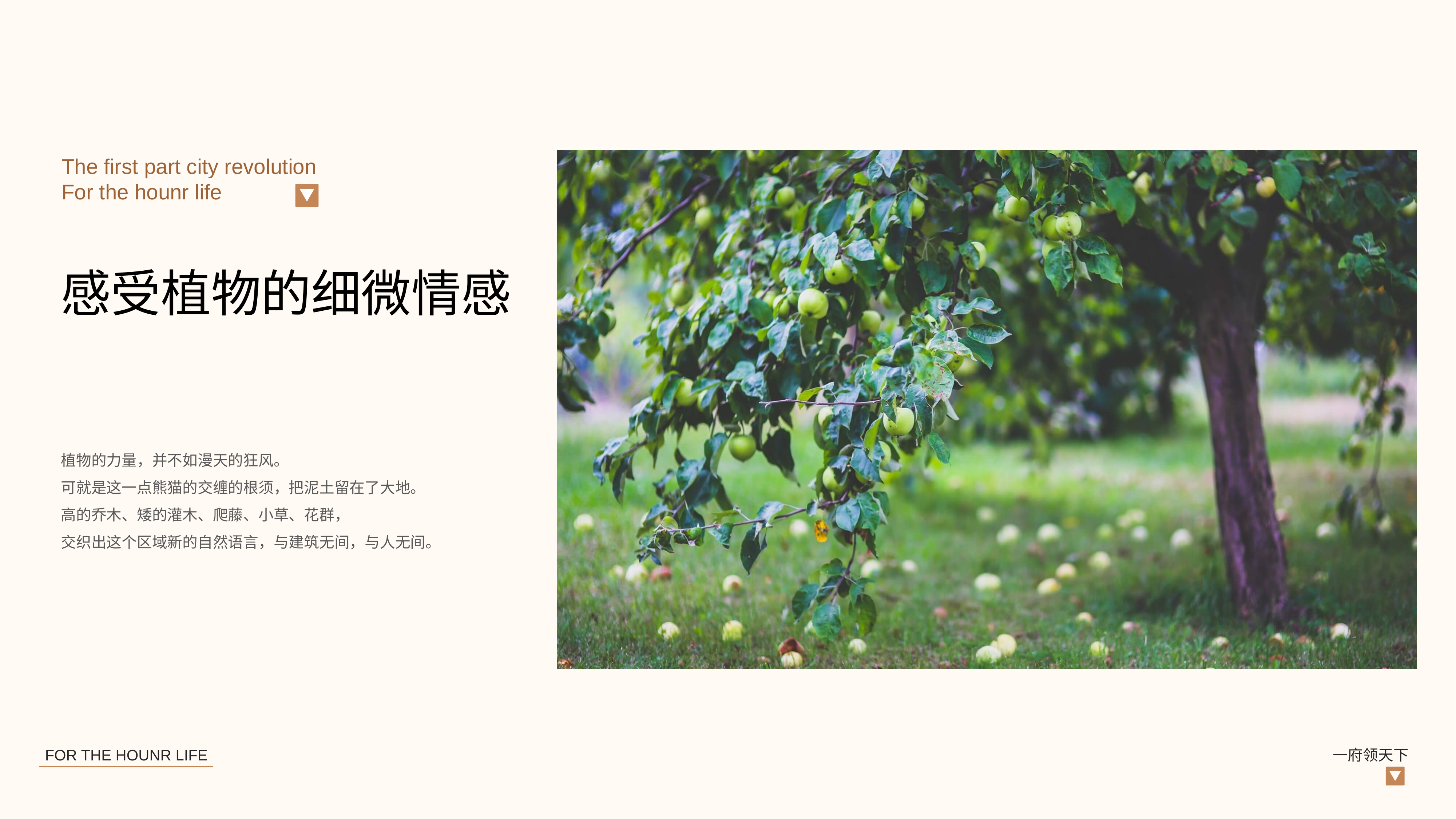

The first part city revolution
For the hounr life

感受植物的细微情感
植物的力量，并不如漫天的狂风。
可就是这一点熊猫的交缠的根须，把泥土留在了大地。
高的乔木、矮的灌木、爬藤、小草、花群，
交织出这个区域新的自然语言，与建筑无间，与人无间。